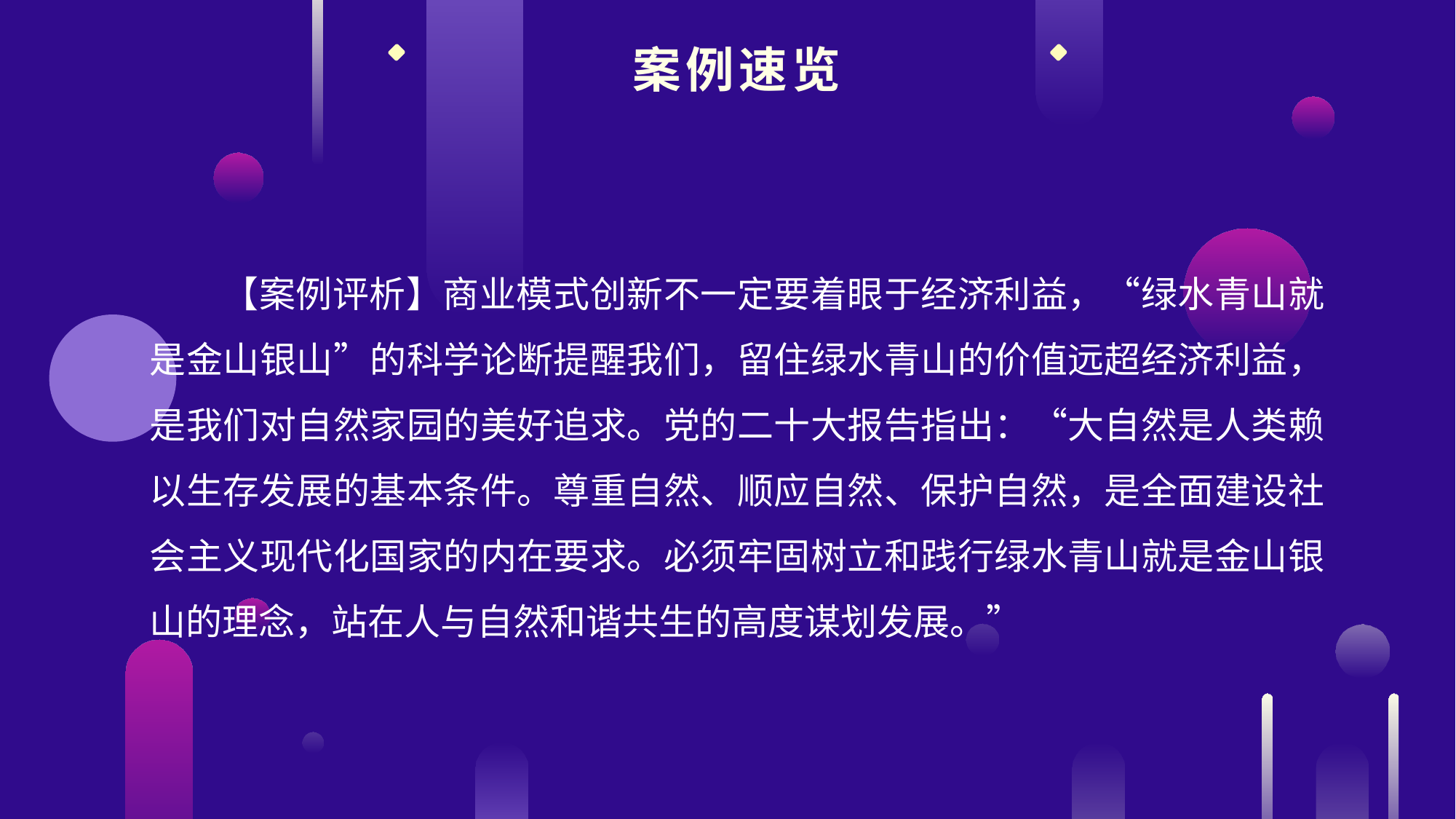

案例速览

【案例评析】商业模式创新不一定要着眼于经济利益，“绿水青山就是金山银山”的科学论断提醒我们，留住绿水青山的价值远超经济利益，是我们对自然家园的美好追求。党的二十大报告指出：“大自然是人类赖以生存发展的基本条件。尊重自然、顺应自然、保护自然，是全面建设社会主义现代化国家的内在要求。必须牢固树立和践行绿水青山就是金山银山的理念，站在人与自然和谐共生的高度谋划发展。”